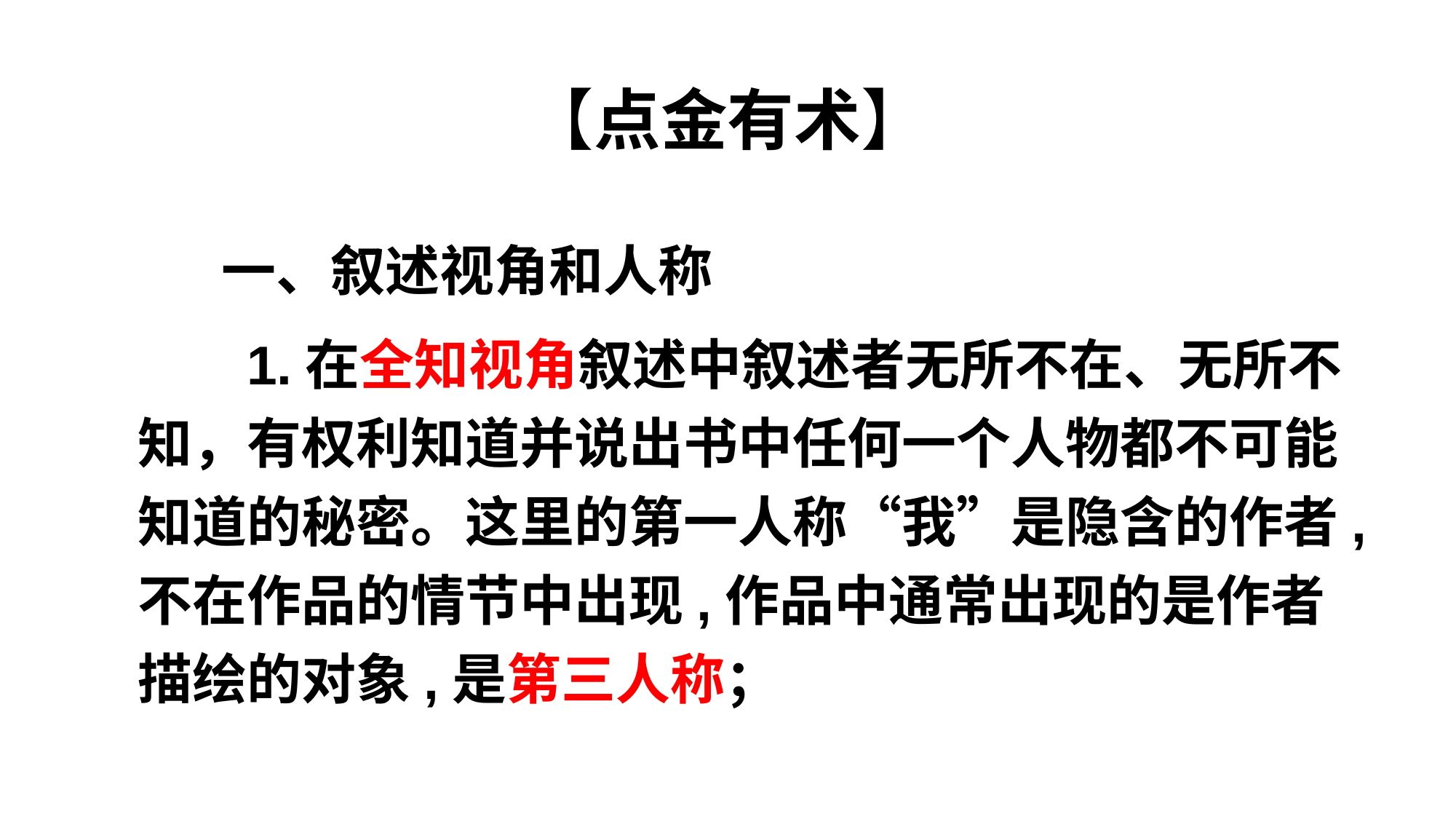

# 【点金有术】
        一、叙述视角和人称
         1.在全知视角叙述中叙述者无所不在、无所不知，有权利知道并说出书中任何一个人物都不可能知道的秘密。这里的第一人称“我”是隐含的作者,不在作品的情节中出现,作品中通常出现的是作者描绘的对象,是第三人称；